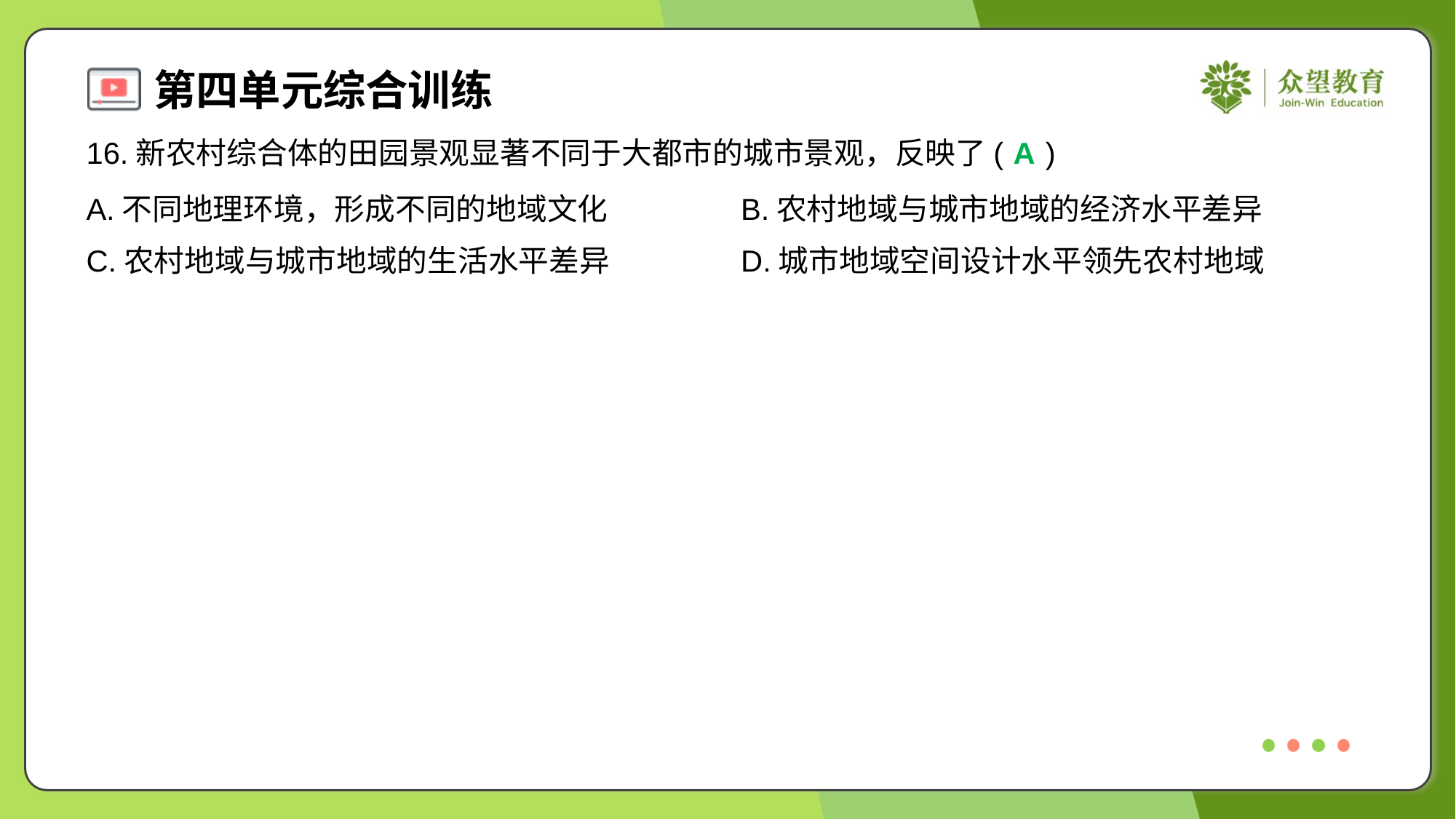

16.新农村综合体的田园景观显著不同于大都市的城市景观，反映了(     )
A
A.不同地理环境，形成不同的地域文化	B.农村地域与城市地域的经济水平差异
C.农村地域与城市地域的生活水平差异	D.城市地域空间设计水平领先农村地域